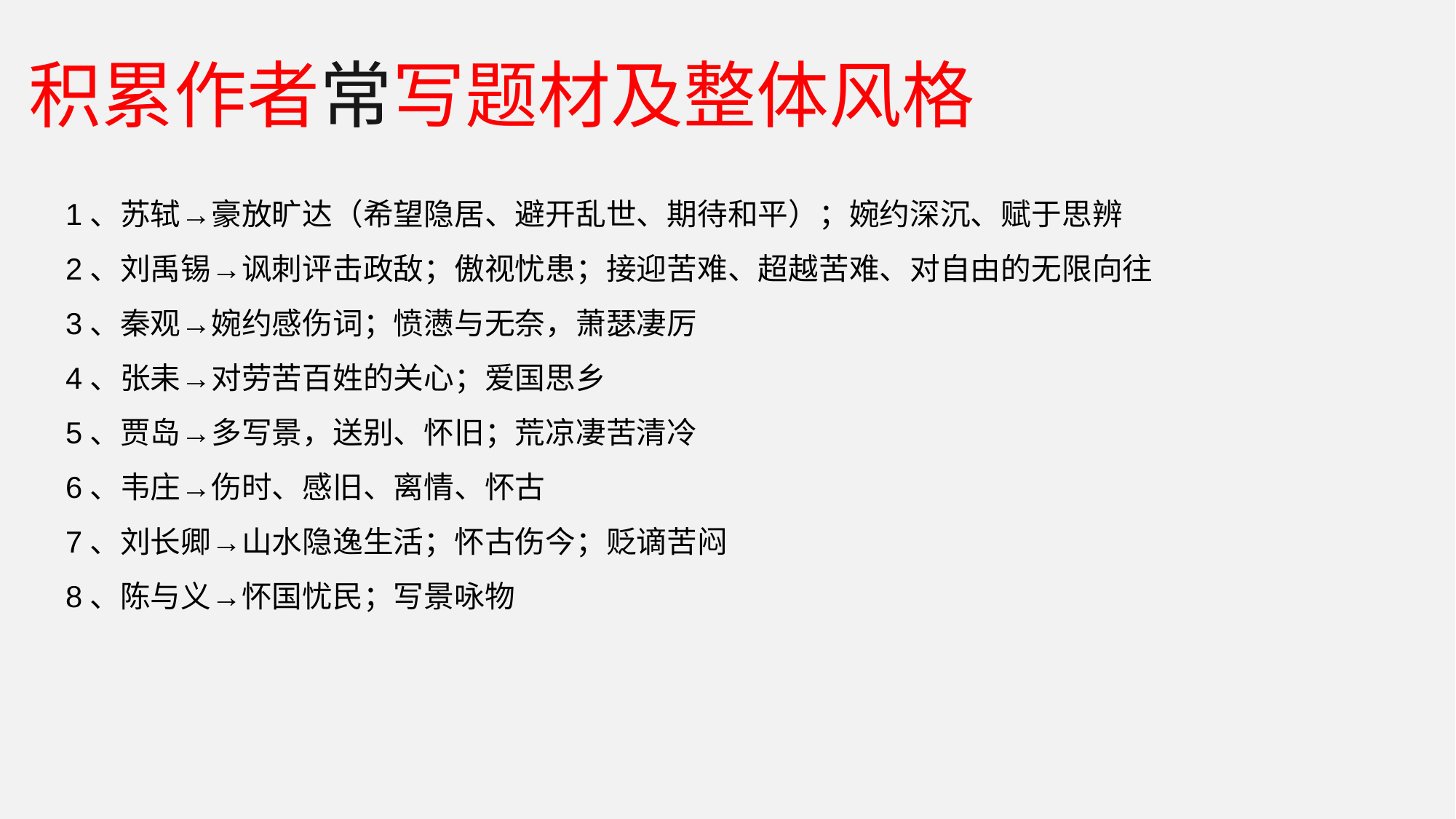

积累作者常写题材及整体风格
1、苏轼→豪放旷达（希望隐居、避开乱世、期待和平）；婉约深沉、赋于思辨
2、刘禹锡→讽刺评击政敌；傲视忧患；接迎苦难、超越苦难、对自由的无限向往
3、秦观→婉约感伤词；愤懑与无奈，萧瑟凄厉
4、张耒→对劳苦百姓的关心；爱国思乡
5、贾岛→多写景，送别、怀旧；荒凉凄苦清冷
6、韦庄→伤时、感旧、离情、怀古
7、刘长卿→山水隐逸生活；怀古伤今；贬谪苦闷
8、陈与义→怀国忧民；写景咏物